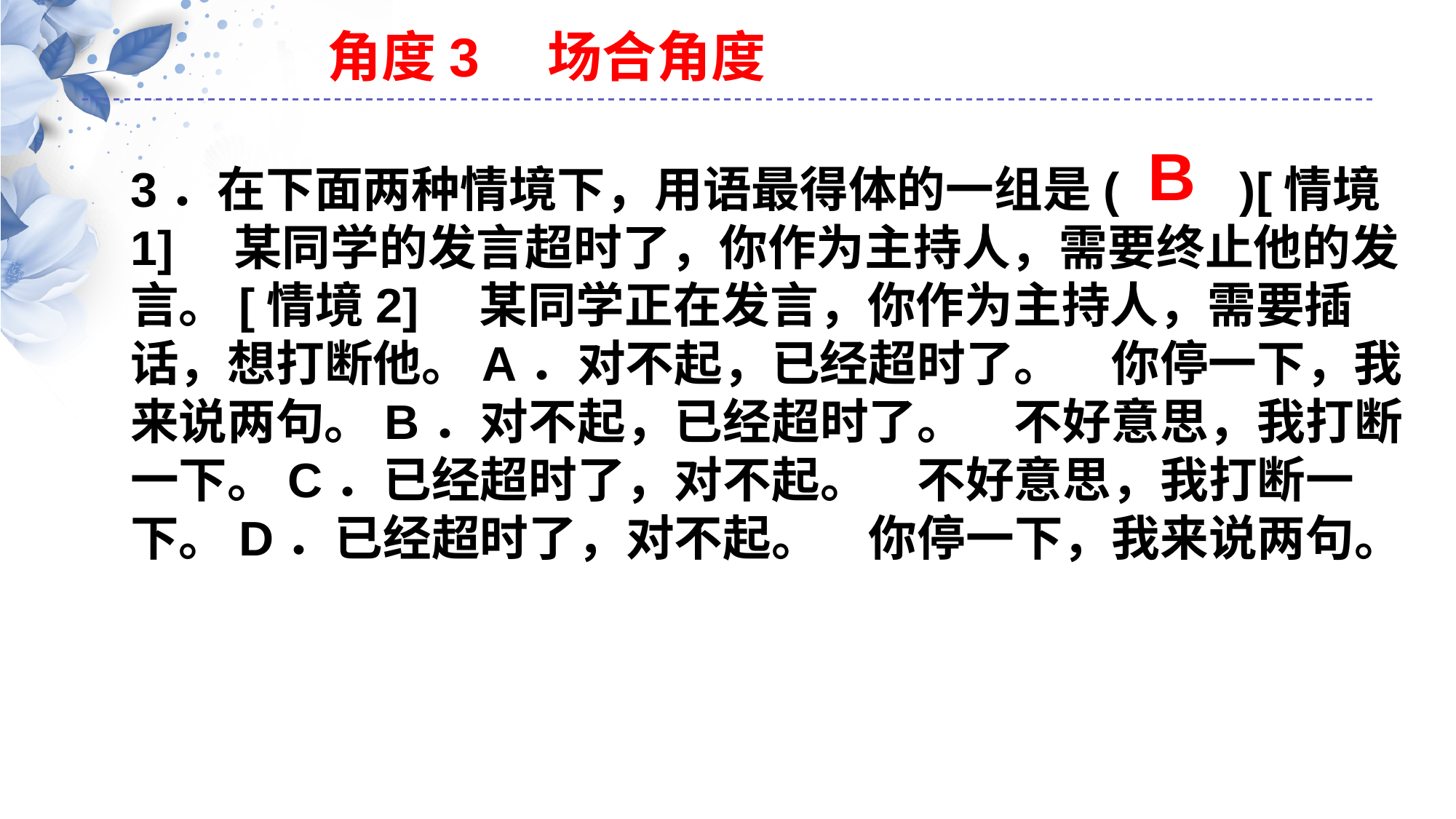

角度3　场合角度
B
3．在下面两种情境下，用语最得体的一组是(　　)[情境1]　某同学的发言超时了，你作为主持人，需要终止他的发言。[情境2]　某同学正在发言，你作为主持人，需要插话，想打断他。A．对不起，已经超时了。　你停一下，我来说两句。B．对不起，已经超时了。　不好意思，我打断一下。C．已经超时了，对不起。　不好意思，我打断一下。D．已经超时了，对不起。　你停一下，我来说两句。